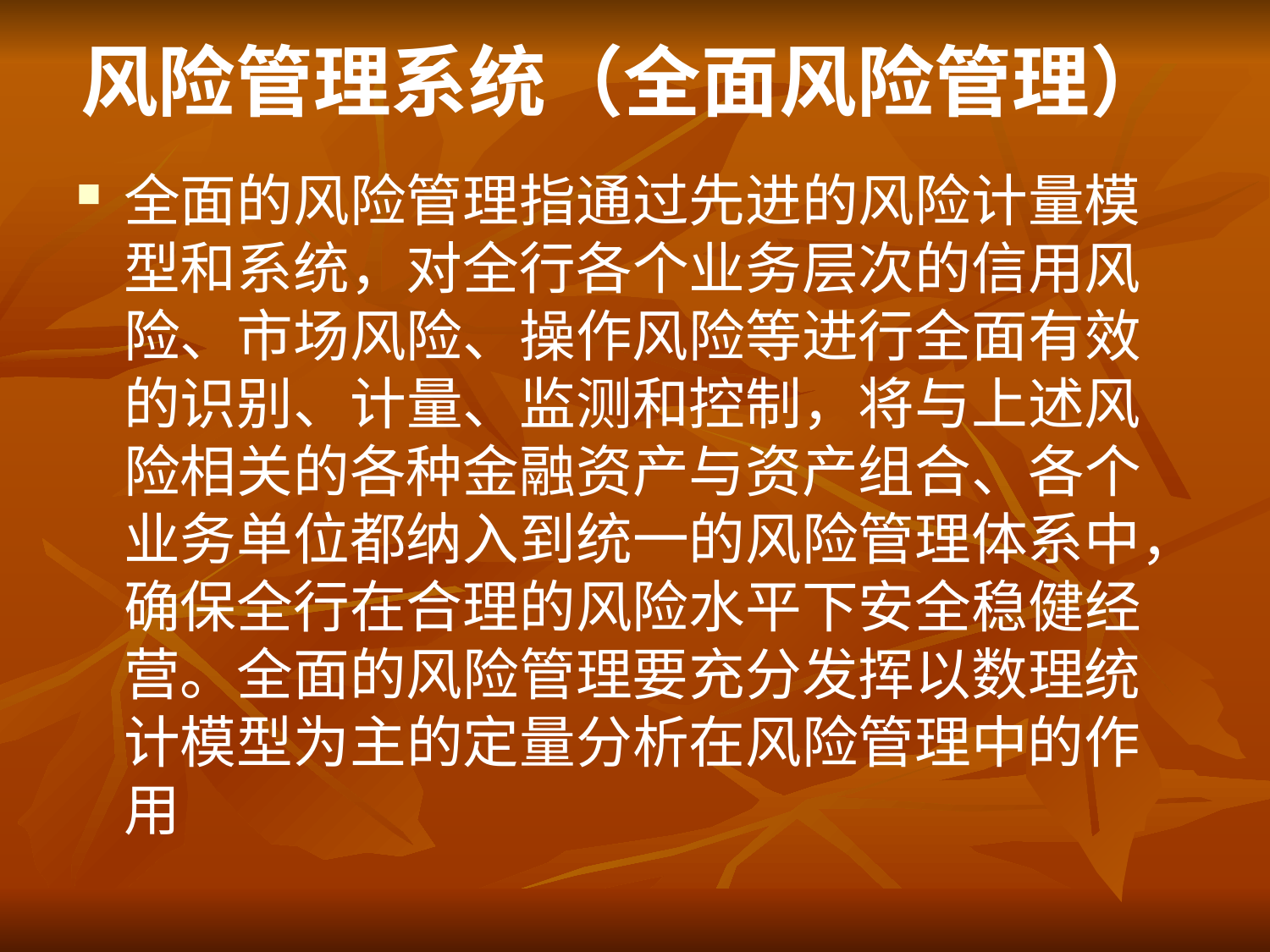

# 风险管理系统（全面风险管理）
全面的风险管理指通过先进的风险计量模型和系统，对全行各个业务层次的信用风险、市场风险、操作风险等进行全面有效的识别、计量、监测和控制，将与上述风险相关的各种金融资产与资产组合、各个业务单位都纳入到统一的风险管理体系中，确保全行在合理的风险水平下安全稳健经营。全面的风险管理要充分发挥以数理统计模型为主的定量分析在风险管理中的作用